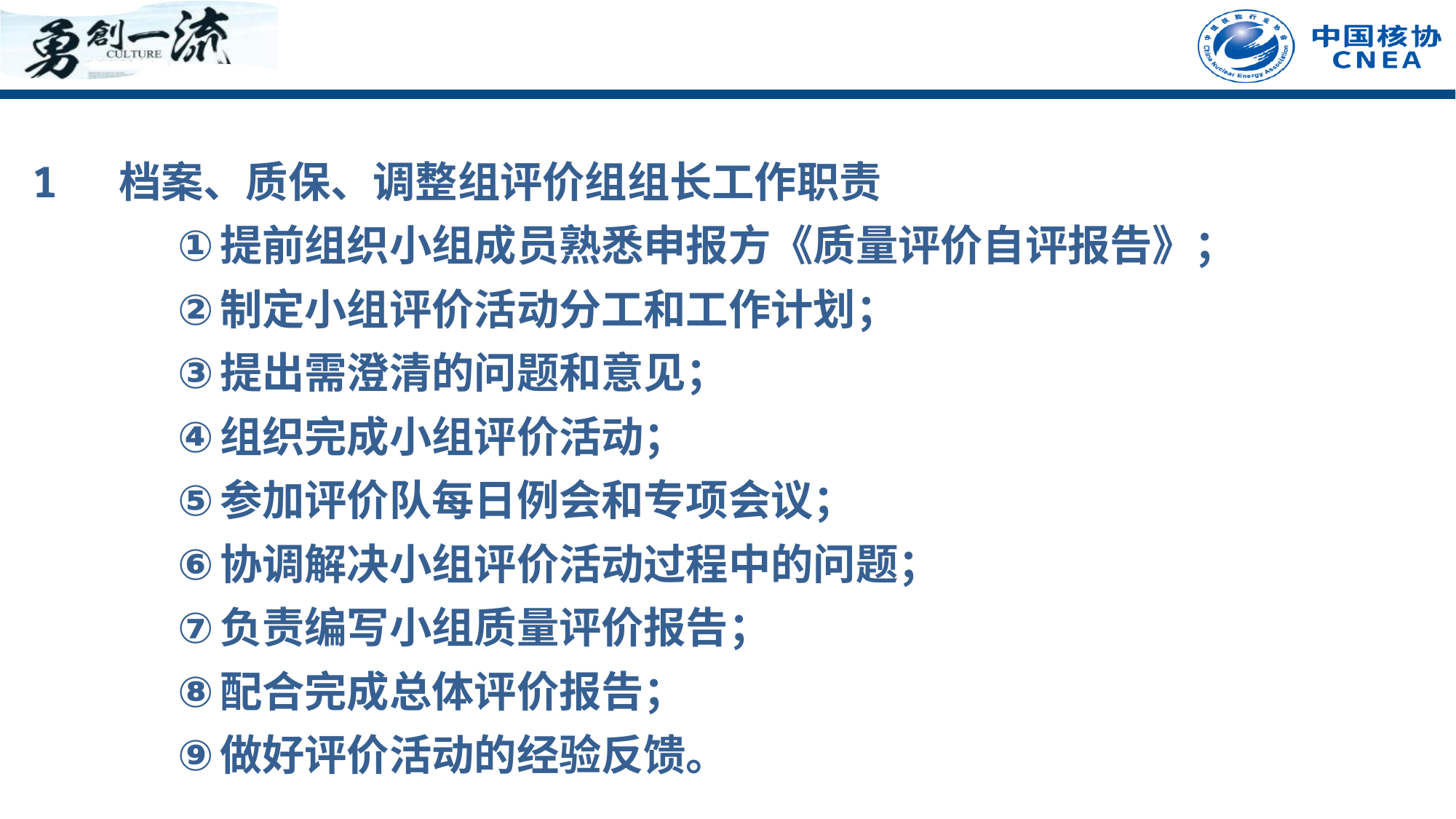

1  档案、质保、调整组评价组组长工作职责
提前组织小组成员熟悉申报方《质量评价自评报告》；
制定小组评价活动分工和工作计划；
提出需澄清的问题和意见；
组织完成小组评价活动；
参加评价队每日例会和专项会议；
协调解决小组评价活动过程中的问题；
负责编写小组质量评价报告；
配合完成总体评价报告；
做好评价活动的经验反馈。
    ……